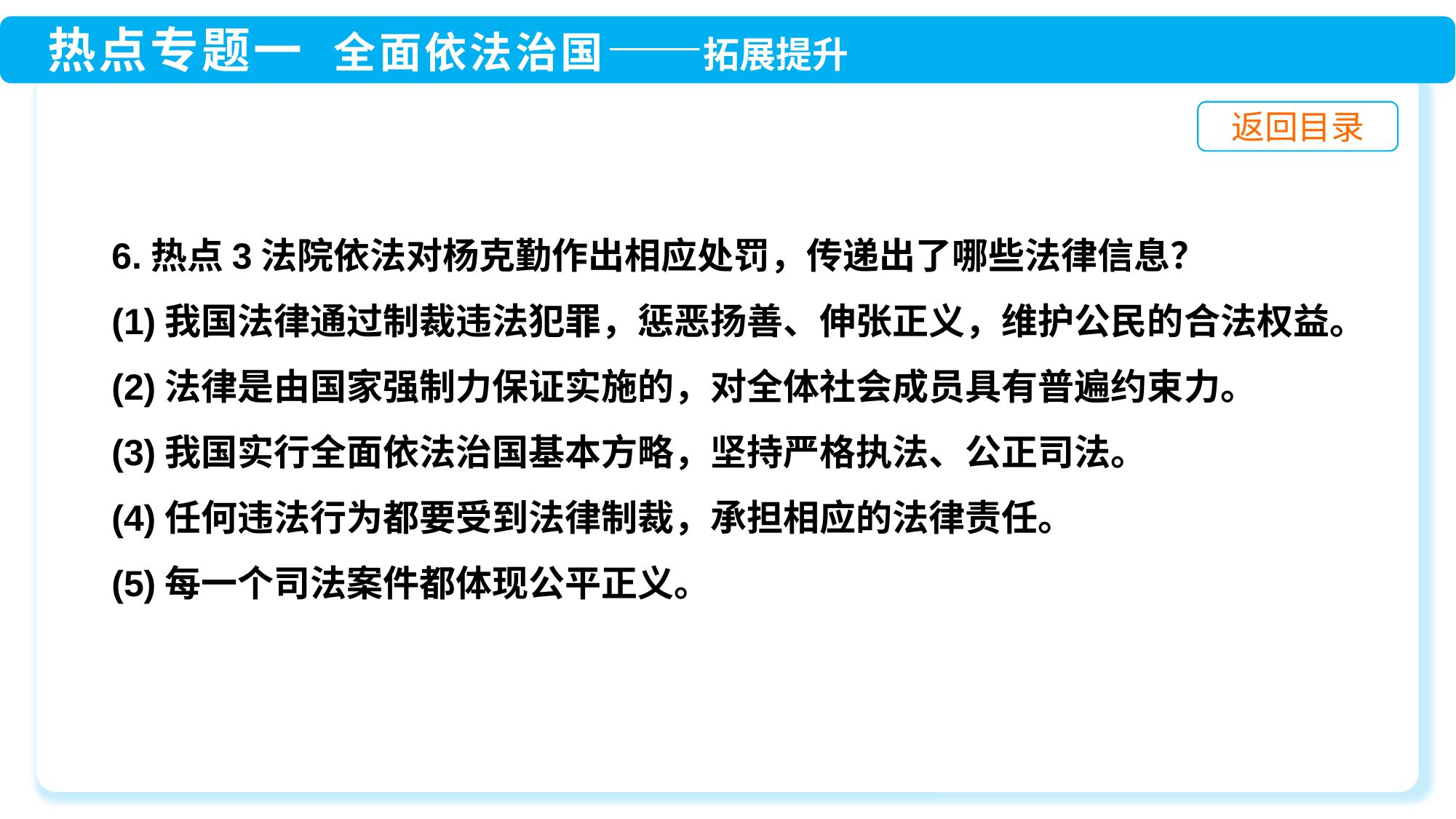

6.热点3法院依法对杨克勤作出相应处罚，传递出了哪些法律信息？
(1)我国法律通过制裁违法犯罪，惩恶扬善、伸张正义，维护公民的合法权益。
(2)法律是由国家强制力保证实施的，对全体社会成员具有普遍约束力。
(3)我国实行全面依法治国基本方略，坚持严格执法、公正司法。
(4)任何违法行为都要受到法律制裁，承担相应的法律责任。
(5)每一个司法案件都体现公平正义。